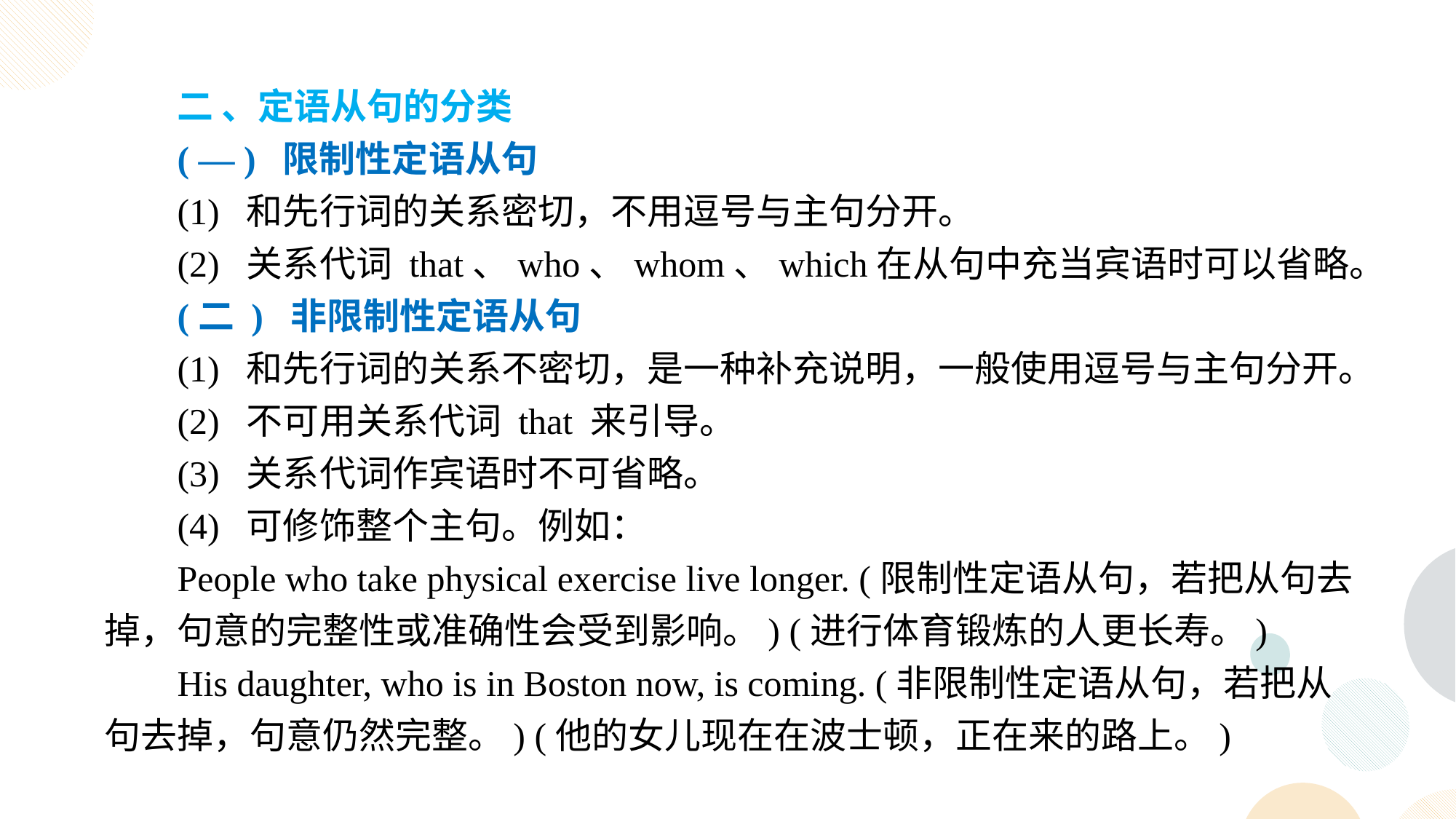

二 、定语从句的分类
( — )  限制性定语从句
(1)  和先行词的关系密切，不用逗号与主句分开。
(2)  关系代词 that、who、whom、which在从句中充当宾语时可以省略。
(二 )  非限制性定语从句
(1)  和先行词的关系不密切，是一种补充说明，一般使用逗号与主句分开。
(2)  不可用关系代词 that 来引导。
(3)  关系代词作宾语时不可省略。
(4)  可修饰整个主句。例如：
People who take physical exercise live longer. (限制性定语从句，若把从句去掉，句意的完整性或准确性会受到影响。) (进行体育锻炼的人更长寿。)
His daughter, who is in Boston now, is coming. (非限制性定语从句，若把从句去掉，句意仍然完整。) (他的女儿现在在波士顿，正在来的路上。)